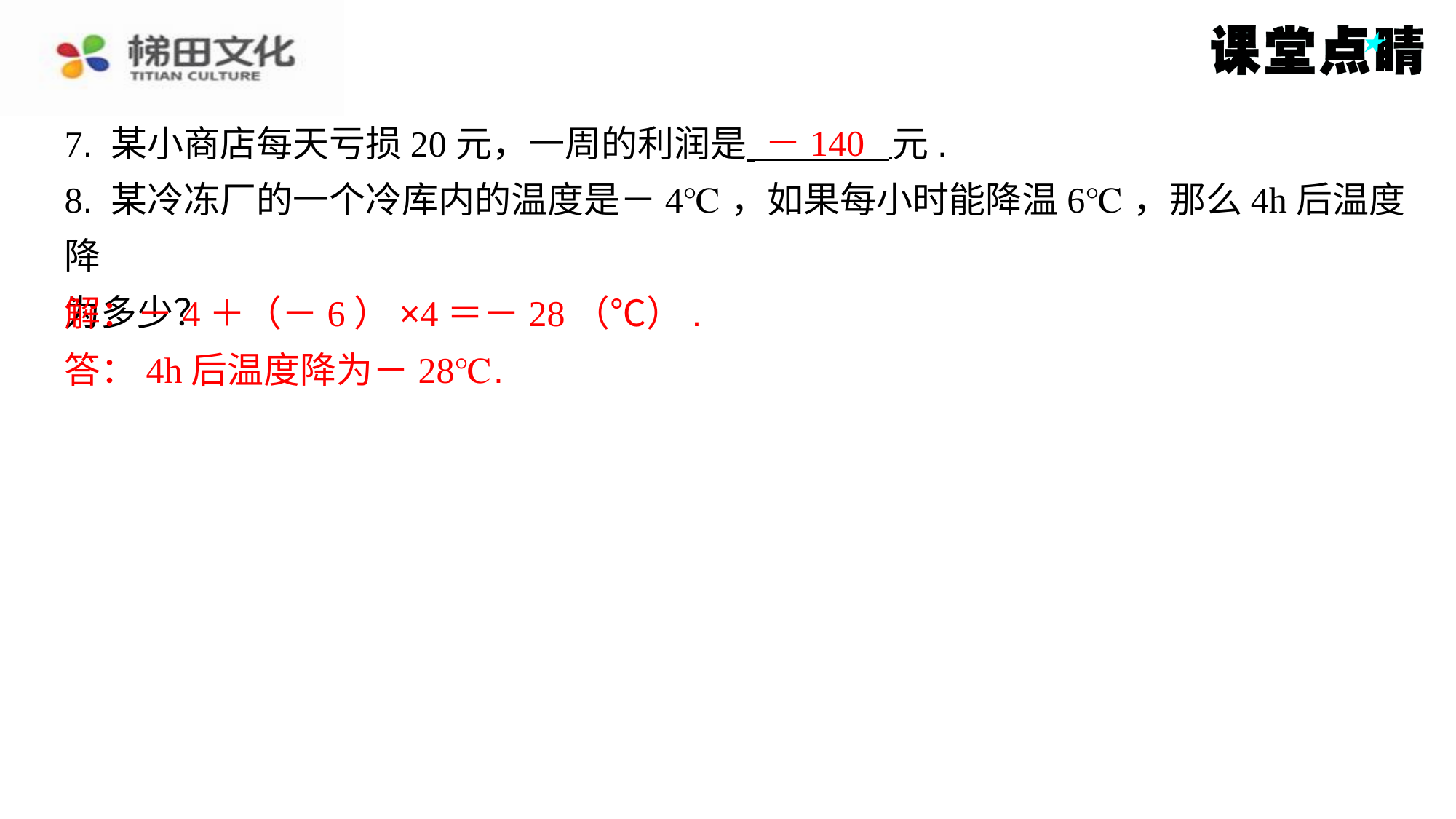

－140
7. 某小商店每天亏损20元，一周的利润是                      元.
8. 某冷冻厂的一个冷库内的温度是－4℃，如果每小时能降温6℃，那么4h后温度降
为多少？
解：－4＋（－6）×4＝－28（℃）.
答：4h后温度降为－28℃.
解：－4＋（－6）×4＝－28（℃）.
答：4h后温度降为－28℃.